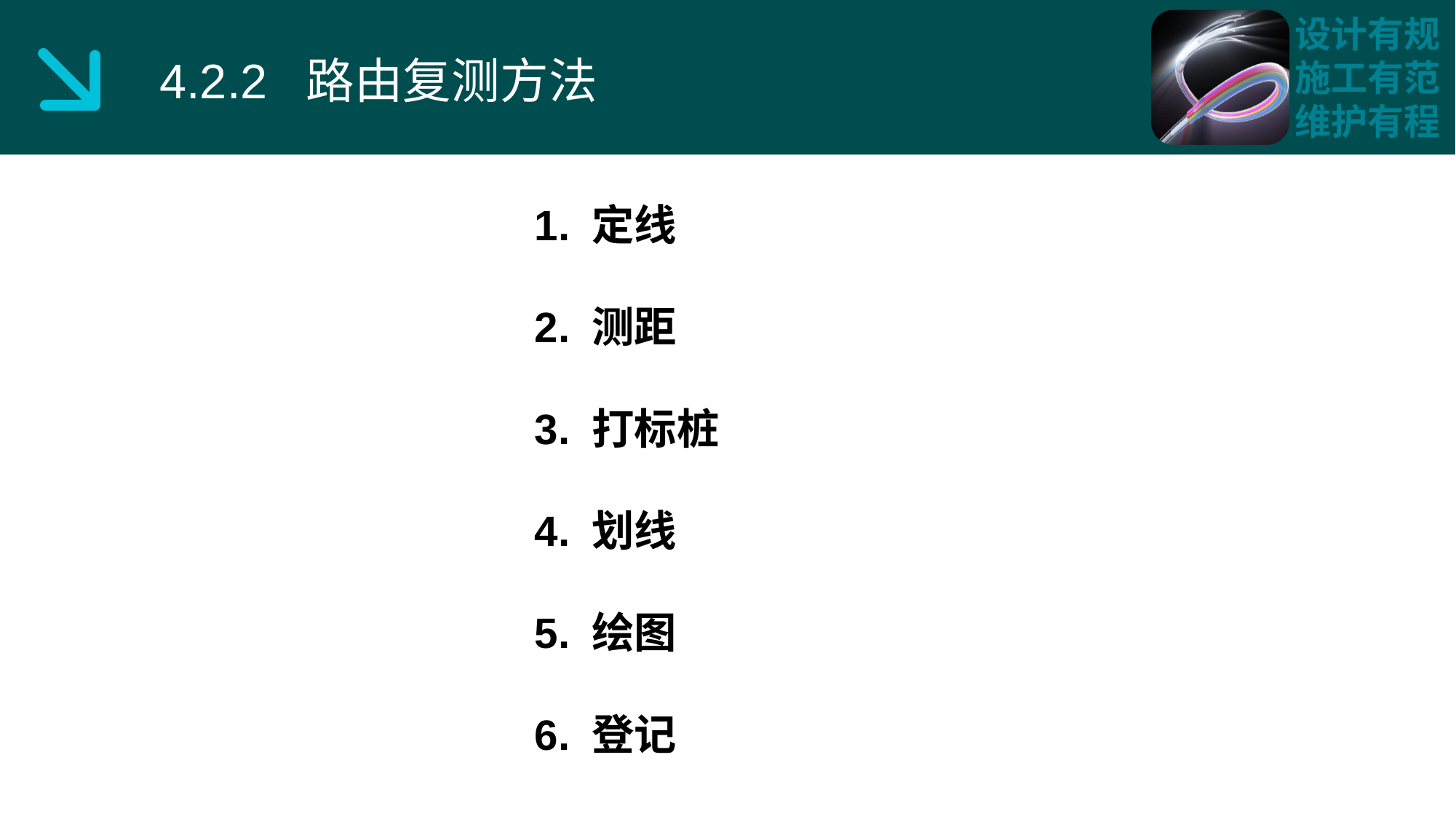

4.2.2  路由复测方法

1. 定线

2. 测距

3. 打标桩

4. 划线

5. 绘图

6. 登记